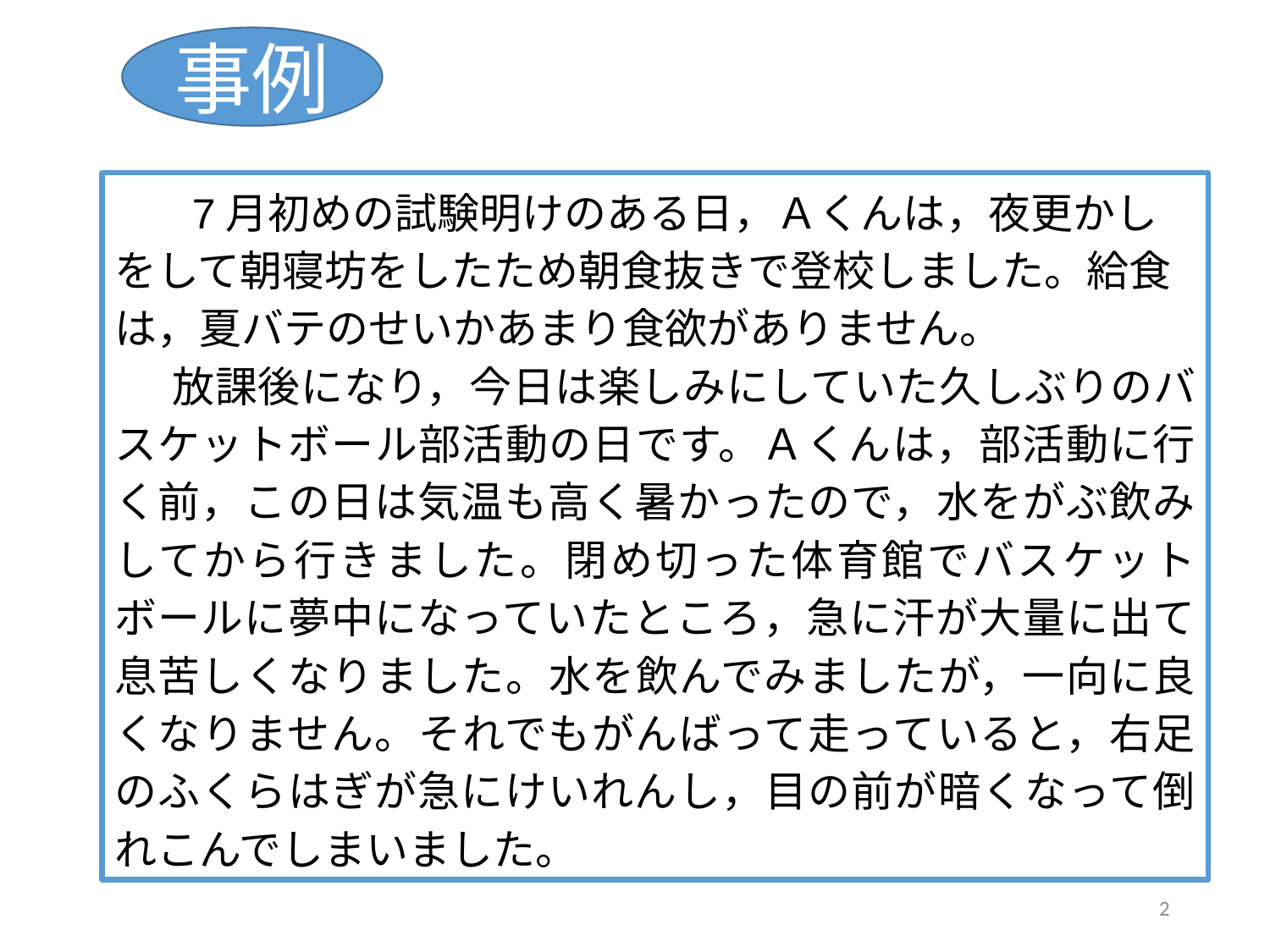

事例
7月初めの試験明けのある日，Ａくんは，夜更かしをして朝寝坊をしたため朝食抜きで登校しました。給食は，夏バテのせいかあまり食欲がありません。
放課後になり，今日は楽しみにしていた久しぶりのバスケットボール部活動の日です。Ａくんは，部活動に行く前，この日は気温も高く暑かったので，水をがぶ飲みしてから行きました。閉め切った体育館でバスケットボールに夢中になっていたところ，急に汗が大量に出て息苦しくなりました。水を飲んでみましたが，一向に良くなりません。それでもがんばって走っていると，右足のふくらはぎが急にけいれんし，目の前が暗くなって倒れこんでしまいました。
2